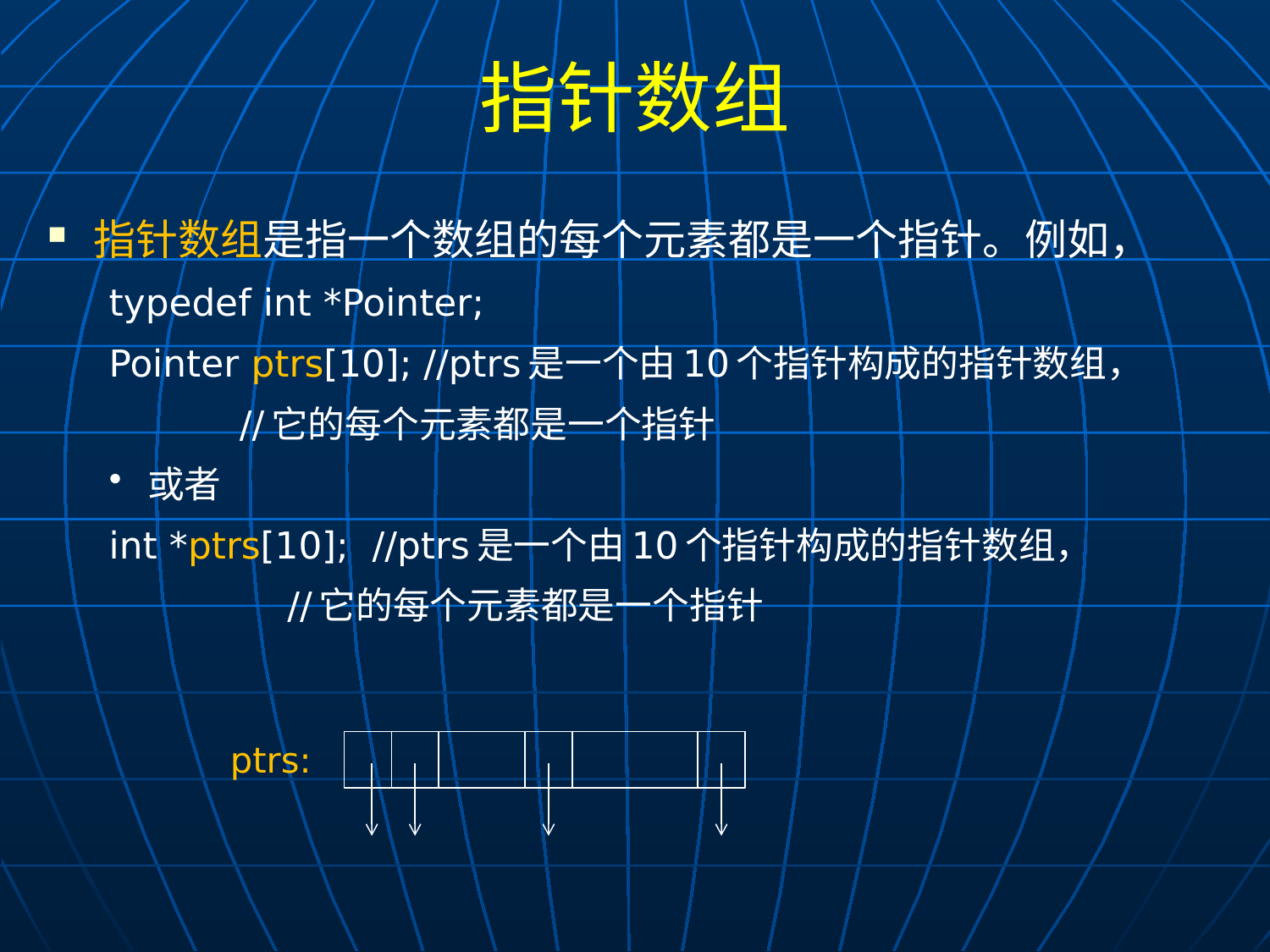

# 指针数组
指针数组是指一个数组的每个元素都是一个指针。例如，
typedef int *Pointer;
Pointer ptrs[10]; //ptrs是一个由10个指针构成的指针数组，
		           //它的每个元素都是一个指针
或者
int *ptrs[10];  //ptrs是一个由10个指针构成的指针数组，
	  	       //它的每个元素都是一个指针
ptrs: